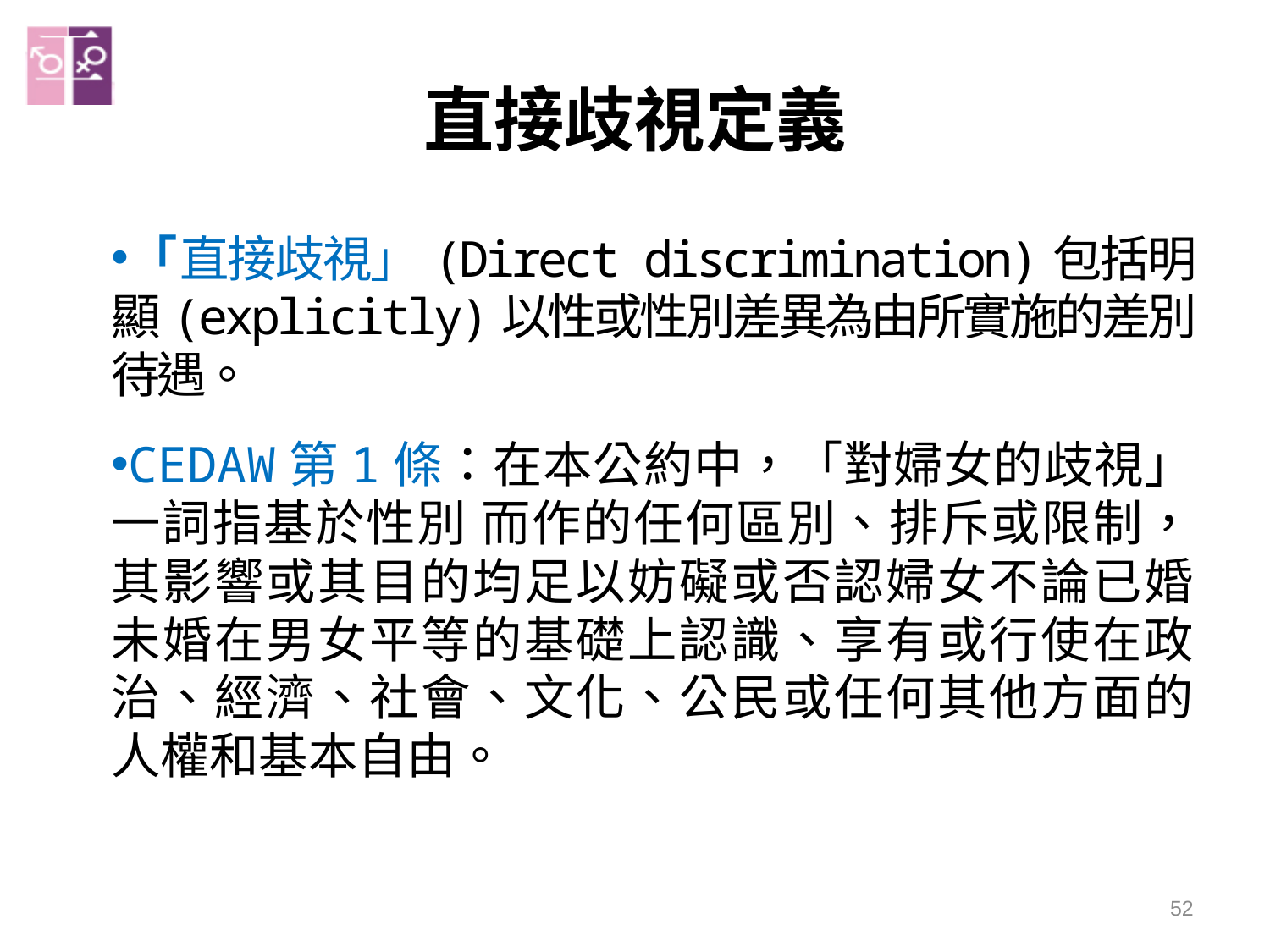

# 直接歧視定義
「直接歧視」(Direct discrimination)包括明顯(explicitly)以性或性別差異為由所實施的差別待遇。
CEDAW第1條：在本公約中，「對婦女的歧視」一詞指基於性別 而作的任何區別、排斥或限制，其影響或其目的均足以妨礙或否認婦女不論已婚未婚在男女平等的基礎上認識、享有或行使在政治、經濟、社會、文化、公民或任何其他方面的人權和基本自由。

52